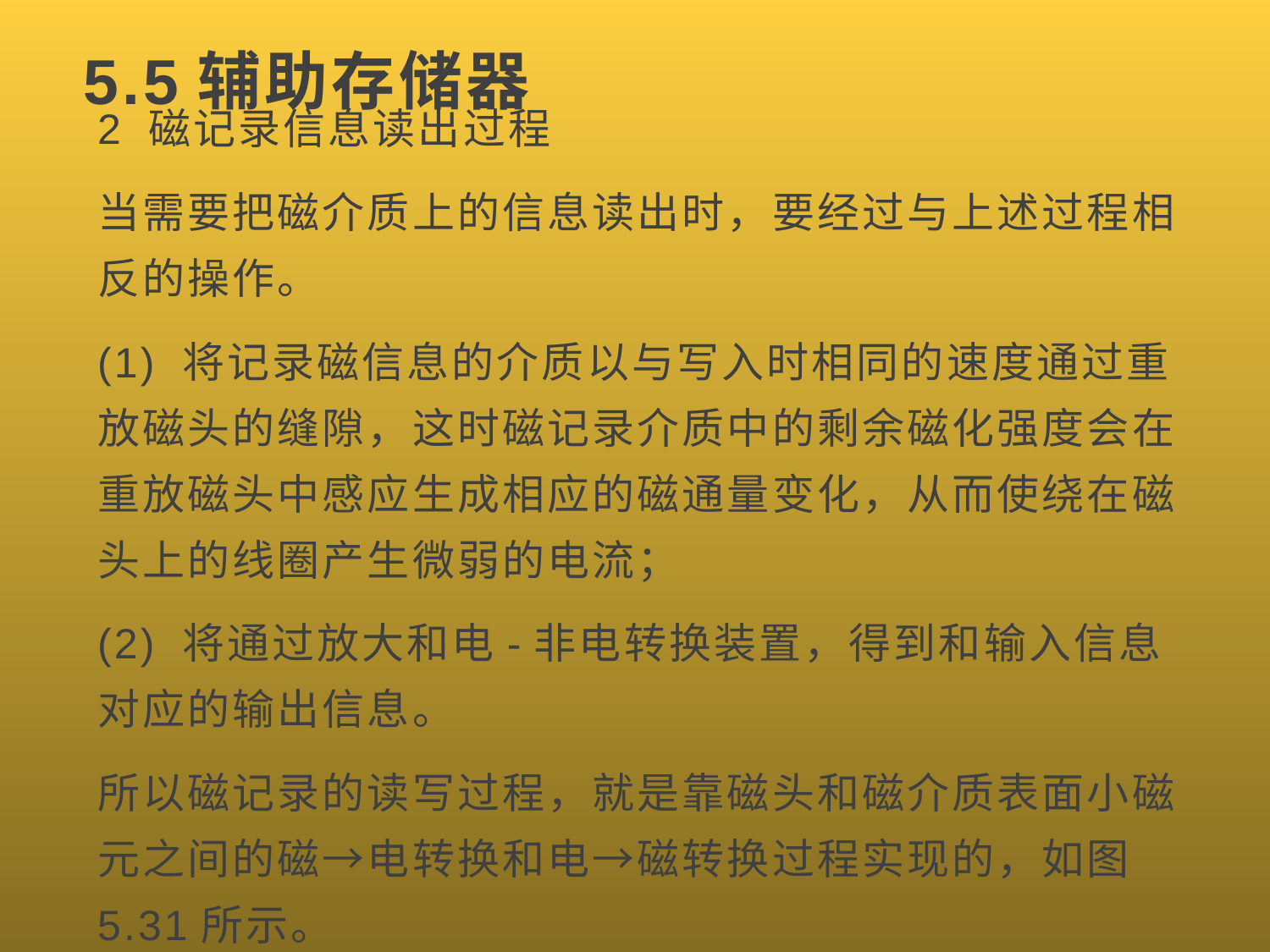

# 5.5辅助存储器

2 磁记录信息读出过程
当需要把磁介质上的信息读出时，要经过与上述过程相反的操作。
(1) 将记录磁信息的介质以与写入时相同的速度通过重放磁头的缝隙，这时磁记录介质中的剩余磁化强度会在重放磁头中感应生成相应的磁通量变化，从而使绕在磁头上的线圈产生微弱的电流；
(2) 将通过放大和电-非电转换装置，得到和输入信息对应的输出信息。
所以磁记录的读写过程，就是靠磁头和磁介质表面小磁元之间的磁→电转换和电→磁转换过程实现的，如图5.31所示。